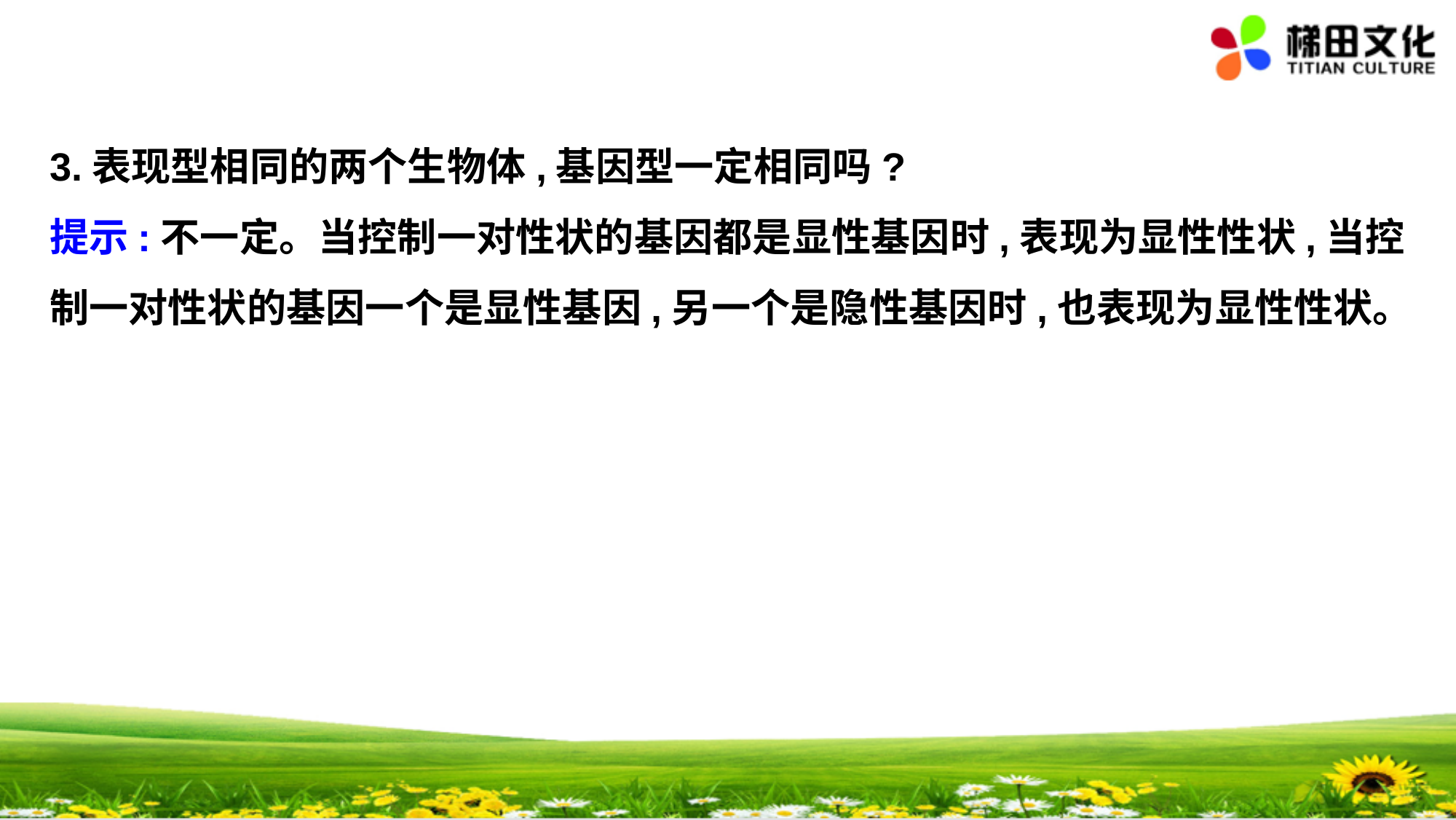

3.表现型相同的两个生物体,基因型一定相同吗?
提示:不一定。当控制一对性状的基因都是显性基因时,表现为显性性状,当控制一对性状的基因一个是显性基因,另一个是隐性基因时,也表现为显性性状。